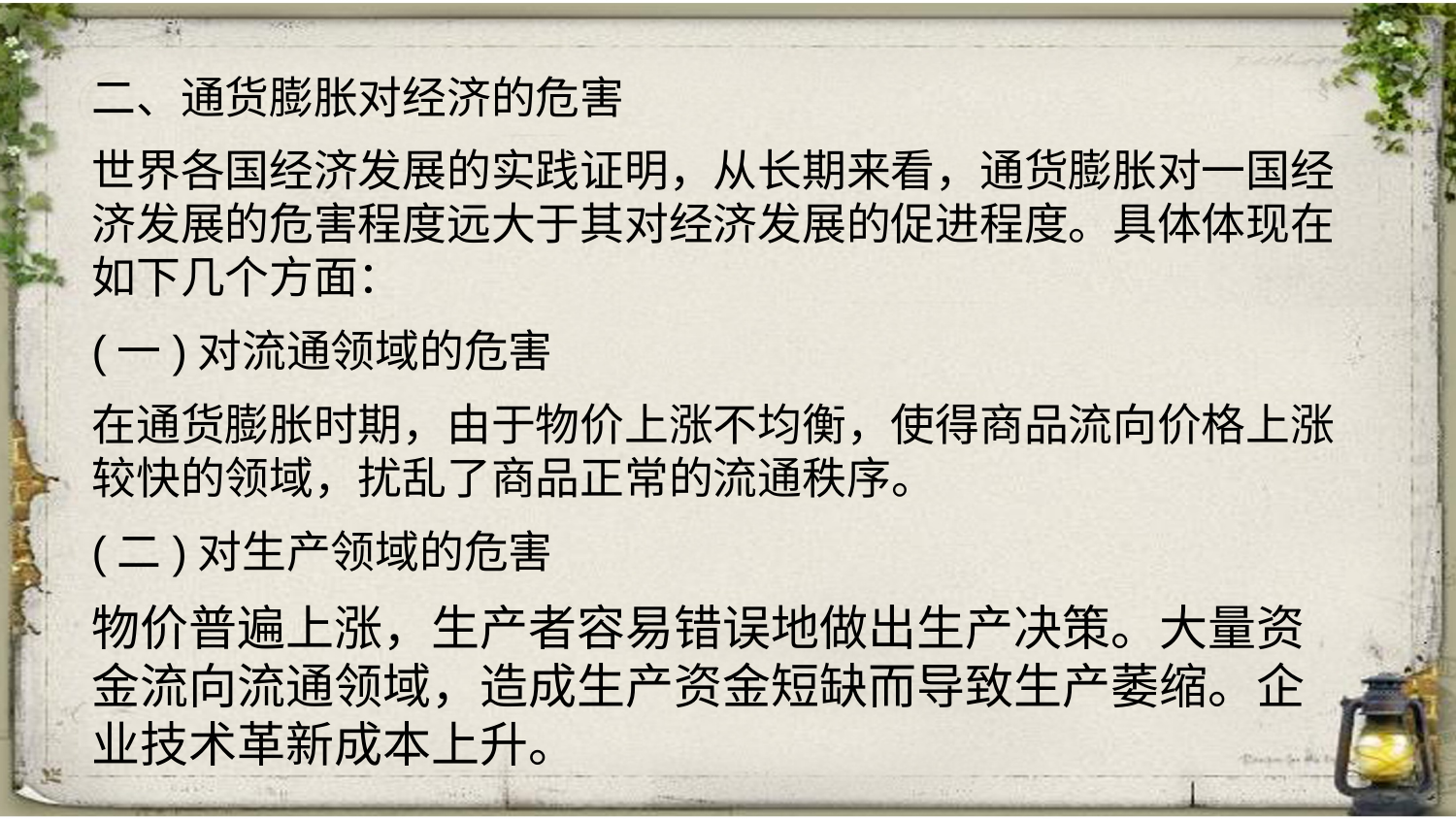

二、通货膨胀对经济的危害
世界各国经济发展的实践证明，从长期来看，通货膨胀对一国经济发展的危害程度远大于其对经济发展的促进程度。具体体现在如下几个方面：
(一)对流通领域的危害
在通货膨胀时期，由于物价上涨不均衡，使得商品流向价格上涨较快的领域，扰乱了商品正常的流通秩序。
(二)对生产领域的危害
物价普遍上涨，生产者容易错误地做出生产决策。大量资金流向流通领域，造成生产资金短缺而导致生产萎缩。企业技术革新成本上升。